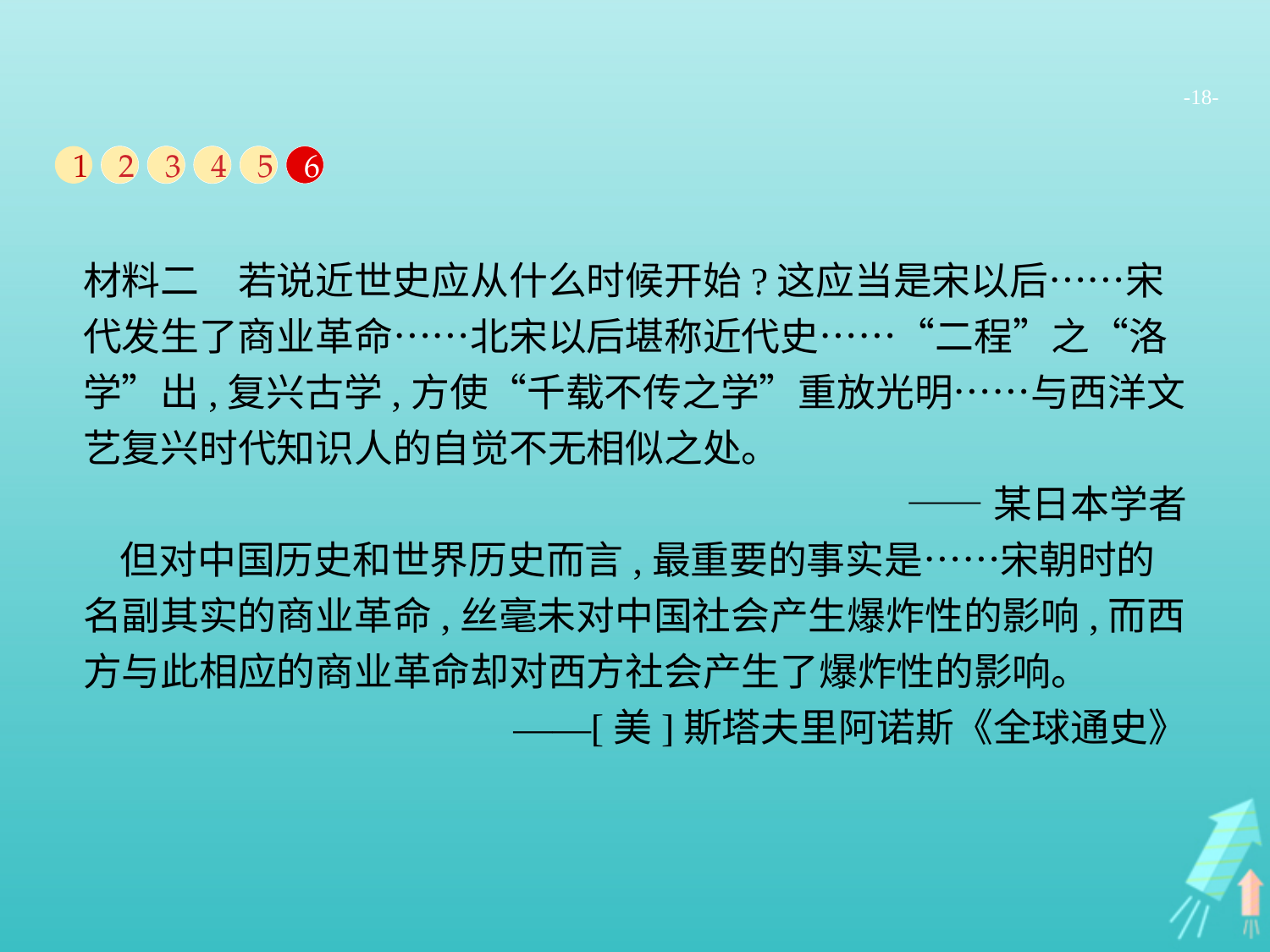

-18-
1
2
3
4
5
6
材料二　若说近世史应从什么时候开始?这应当是宋以后……宋代发生了商业革命……北宋以后堪称近代史……“二程”之“洛学”出,复兴古学,方使“千载不传之学”重放光明……与西洋文艺复兴时代知识人的自觉不无相似之处。
——某日本学者
但对中国历史和世界历史而言,最重要的事实是……宋朝时的名副其实的商业革命,丝毫未对中国社会产生爆炸性的影响,而西方与此相应的商业革命却对西方社会产生了爆炸性的影响。
——[美]斯塔夫里阿诺斯《全球通史》